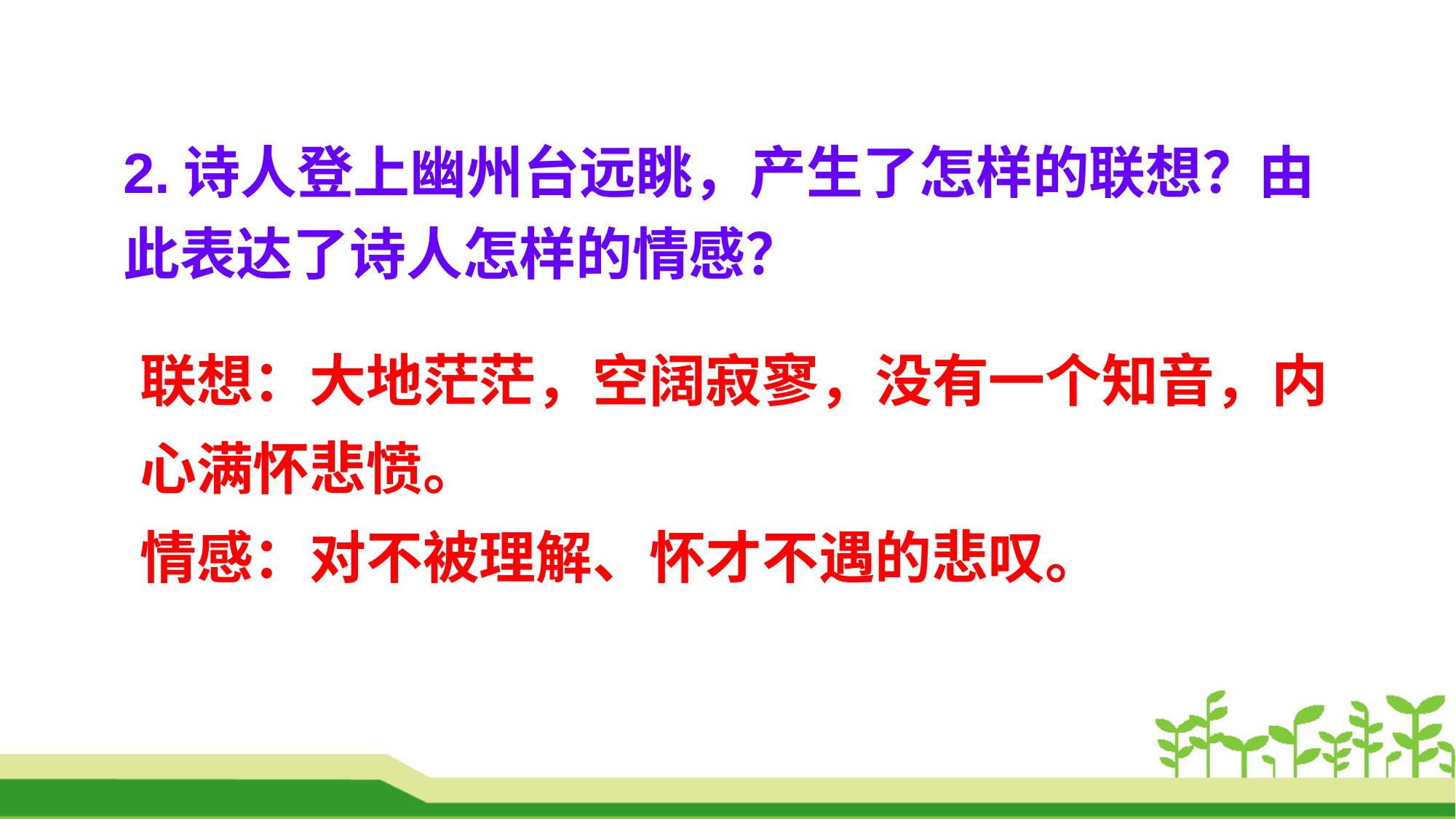

2.诗人登上幽州台远眺，产生了怎样的联想？由此表达了诗人怎样的情感？
联想：大地茫茫，空阔寂寥，没有一个知音，内心满怀悲愤。
情感：对不被理解、怀才不遇的悲叹。